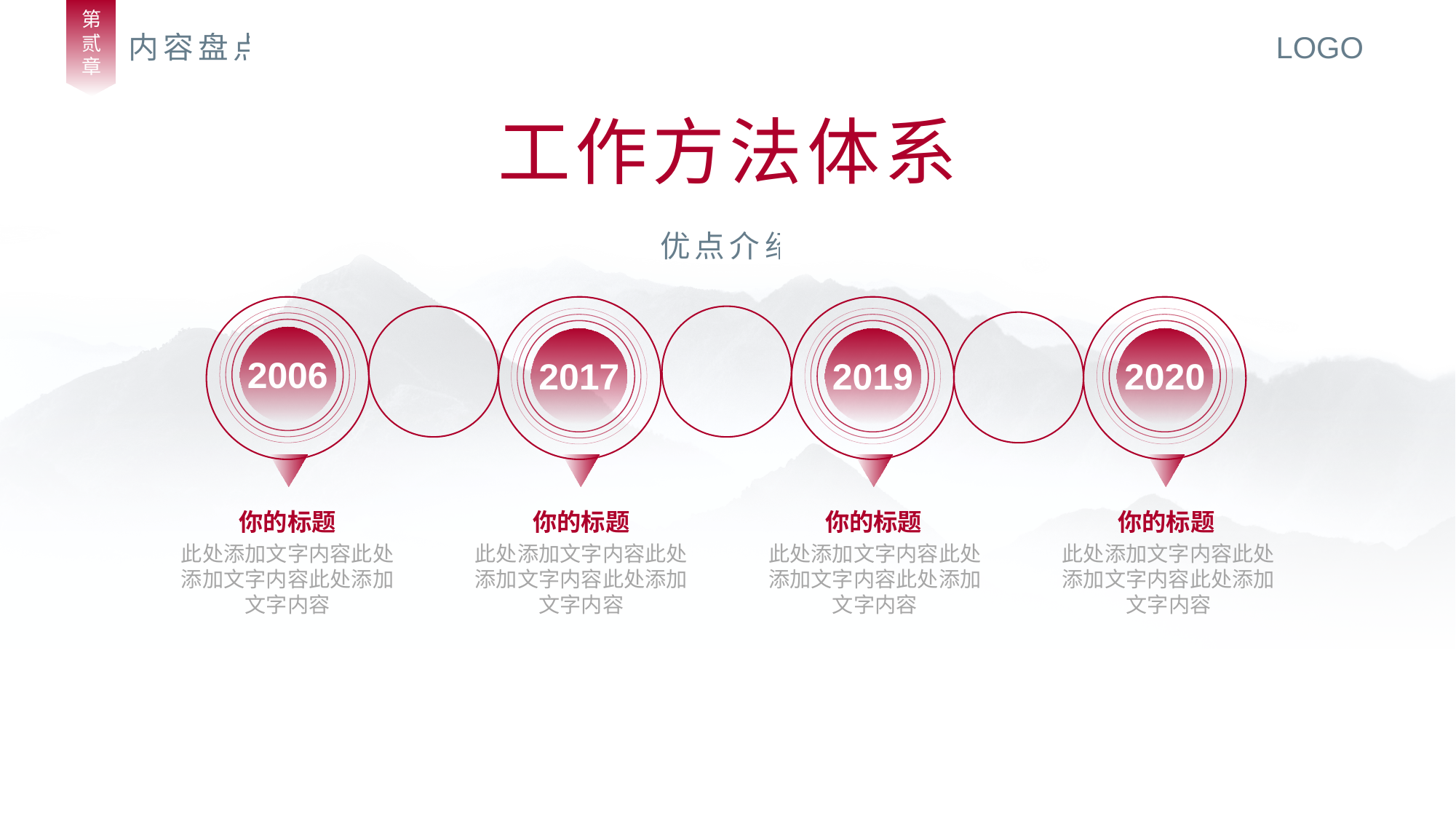

第
贰
章
内容盘点
LOGO
工作方法体系
优点介绍

2006

2017

2019

2020

你的标题
此处添加文字内容此处添加文字内容此处添加文字内容
你的标题
此处添加文字内容此处添加文字内容此处添加文字内容
你的标题
此处添加文字内容此处添加文字内容此处添加文字内容
你的标题
此处添加文字内容此处添加文字内容此处添加文字内容